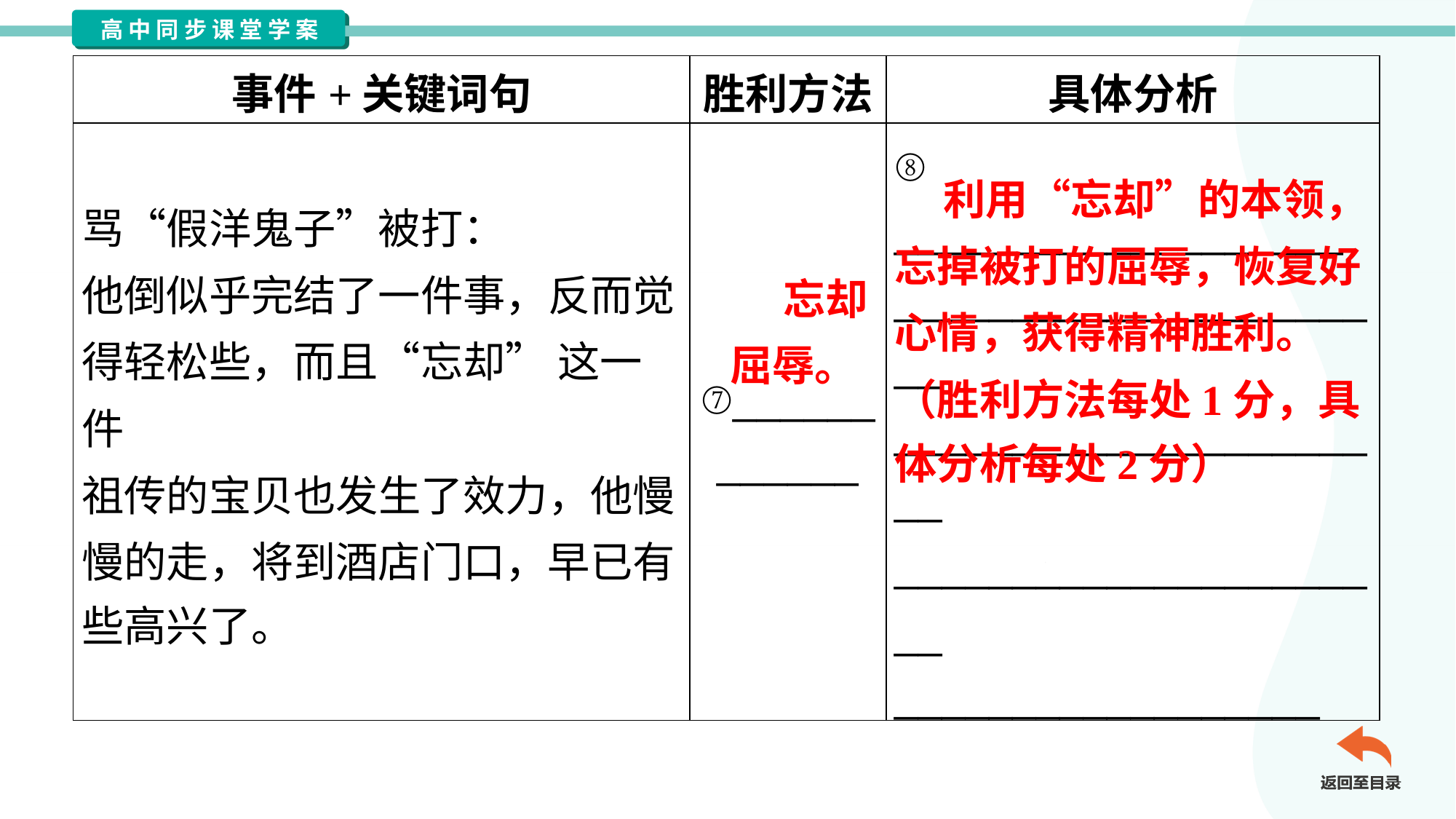

| 事件+关键词句 | 胜利方法 | 具体分析 |
| --- | --- | --- |
| 骂“假洋鬼子”被打： 他倒似乎完结了一件事，反而觉 得轻松些，而且“忘却” 这一件 祖传的宝贝也发生了效力，他慢 慢的走，将到酒店门口，早已有 些高兴了。 | ⑦\_\_\_\_\_\_ \_\_\_\_\_\_ | ⑧ \_\_\_\_\_\_\_\_\_\_\_\_\_\_\_\_\_\_\_ \_\_\_\_\_\_\_\_\_\_\_\_\_\_\_\_\_\_\_\_\_\_ \_\_\_\_\_\_\_\_\_\_\_\_\_\_\_\_\_\_\_\_\_\_ \_\_\_\_\_\_\_\_\_\_\_\_\_\_\_\_\_\_\_\_\_\_ \_\_\_\_\_\_\_\_\_\_\_\_\_\_\_\_\_\_ |
    利用“忘却”的本领，
忘掉被打的屈辱，恢复好
心情，获得精神胜利。
（胜利方法每处1分，具
体分析每处2分）
忘却屈辱。